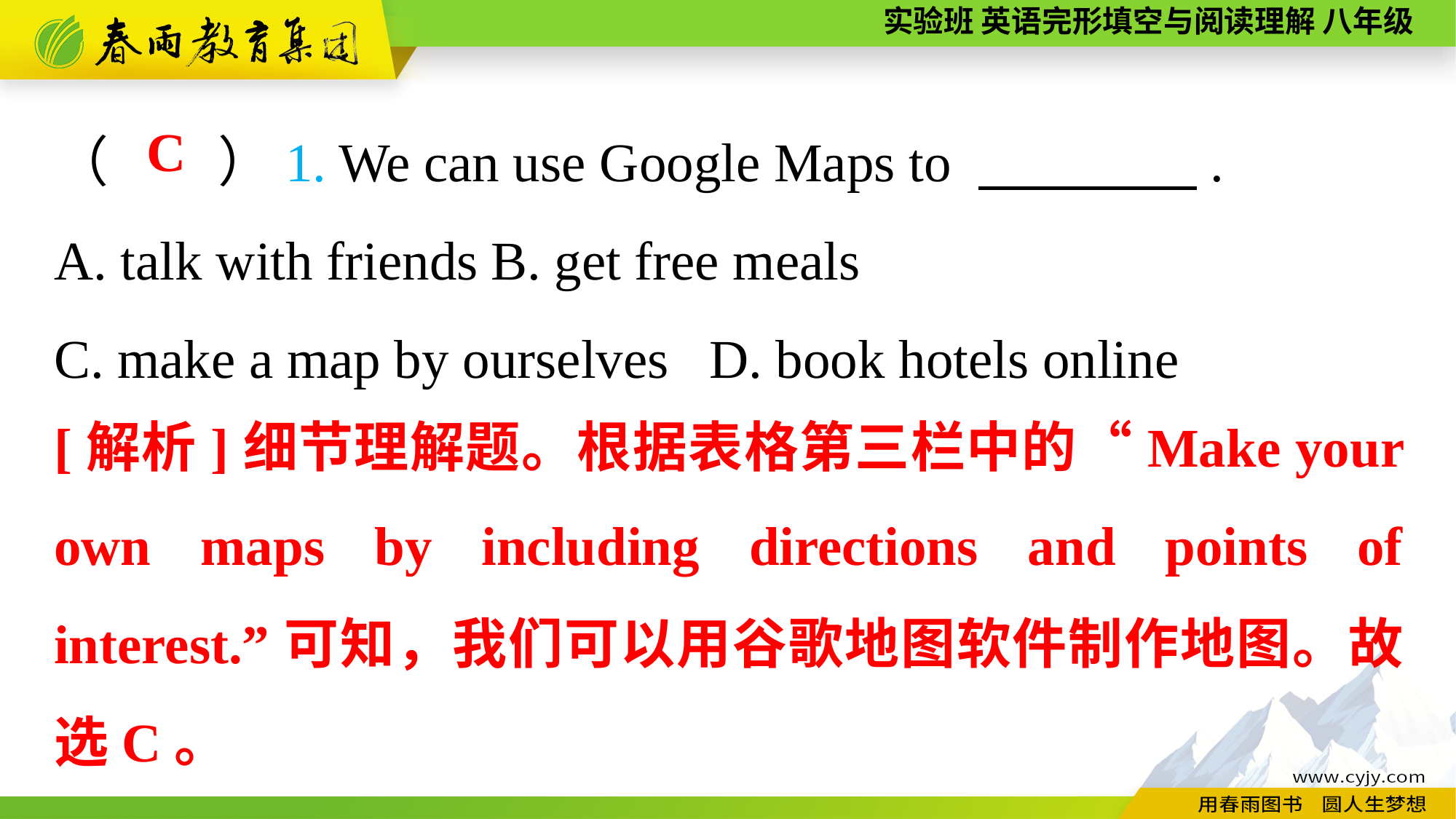

（　　）1. We can use Google Maps to 　　　　.
A. talk with friends	B. get free meals
C. make a map by ourselves	D. book hotels online
C
[解析]细节理解题。根据表格第三栏中的“Make your own maps by including directions and points of interest.”可知，我们可以用谷歌地图软件制作地图。故选C。